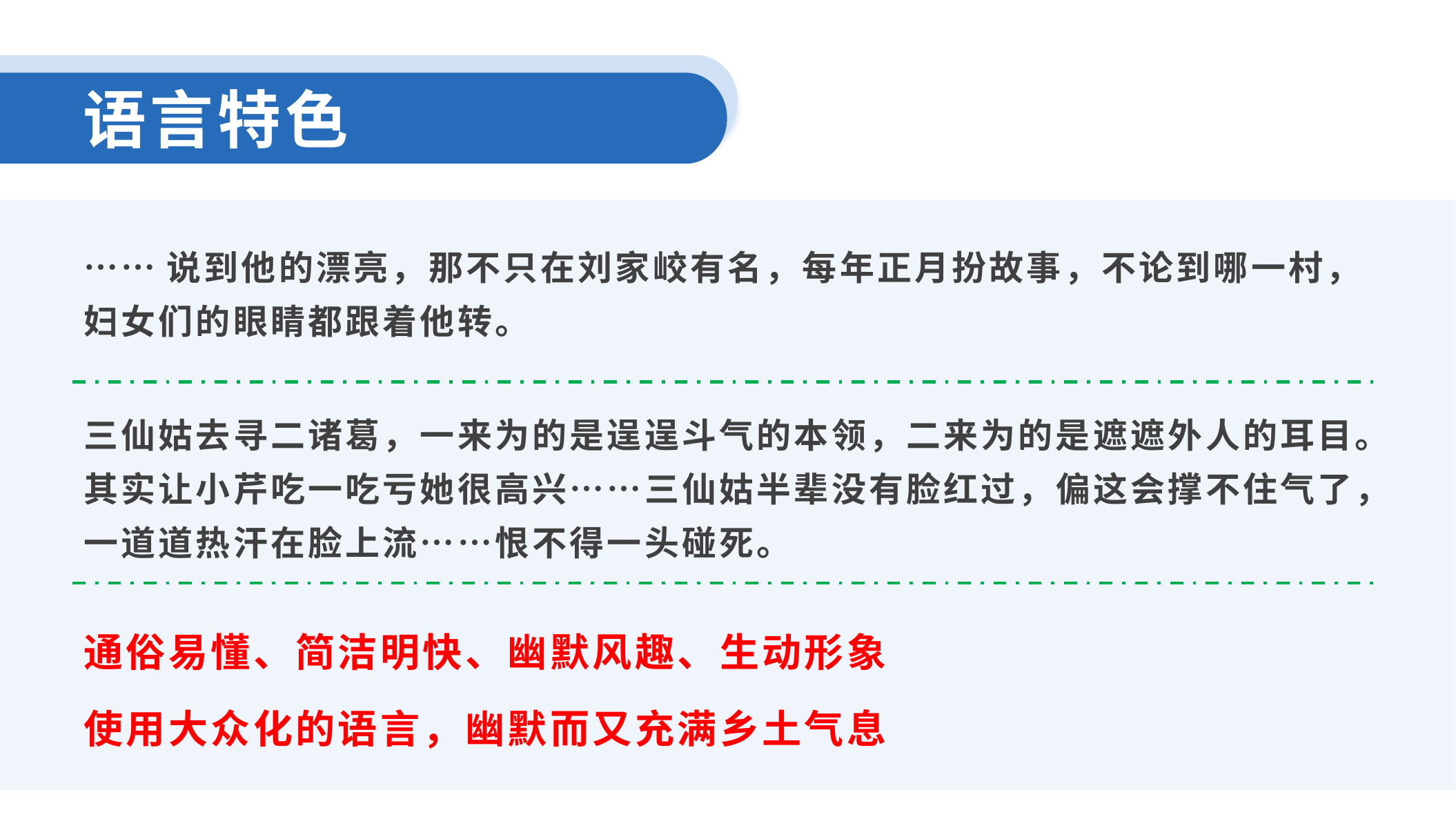

语言特色

……说到他的漂亮，那不只在刘家峧有名，每年正月扮故事，不论到哪一村，妇女们的眼睛都跟着他转。
三仙姑去寻二诸葛，一来为的是逞逞斗气的本领，二来为的是遮遮外人的耳目。其实让小芹吃一吃亏她很高兴……三仙姑半辈没有脸红过，偏这会撑不住气了，一道道热汗在脸上流……恨不得一头碰死。
通俗易懂、简洁明快、幽默风趣、生动形象
使用大众化的语言，幽默而又充满乡土气息